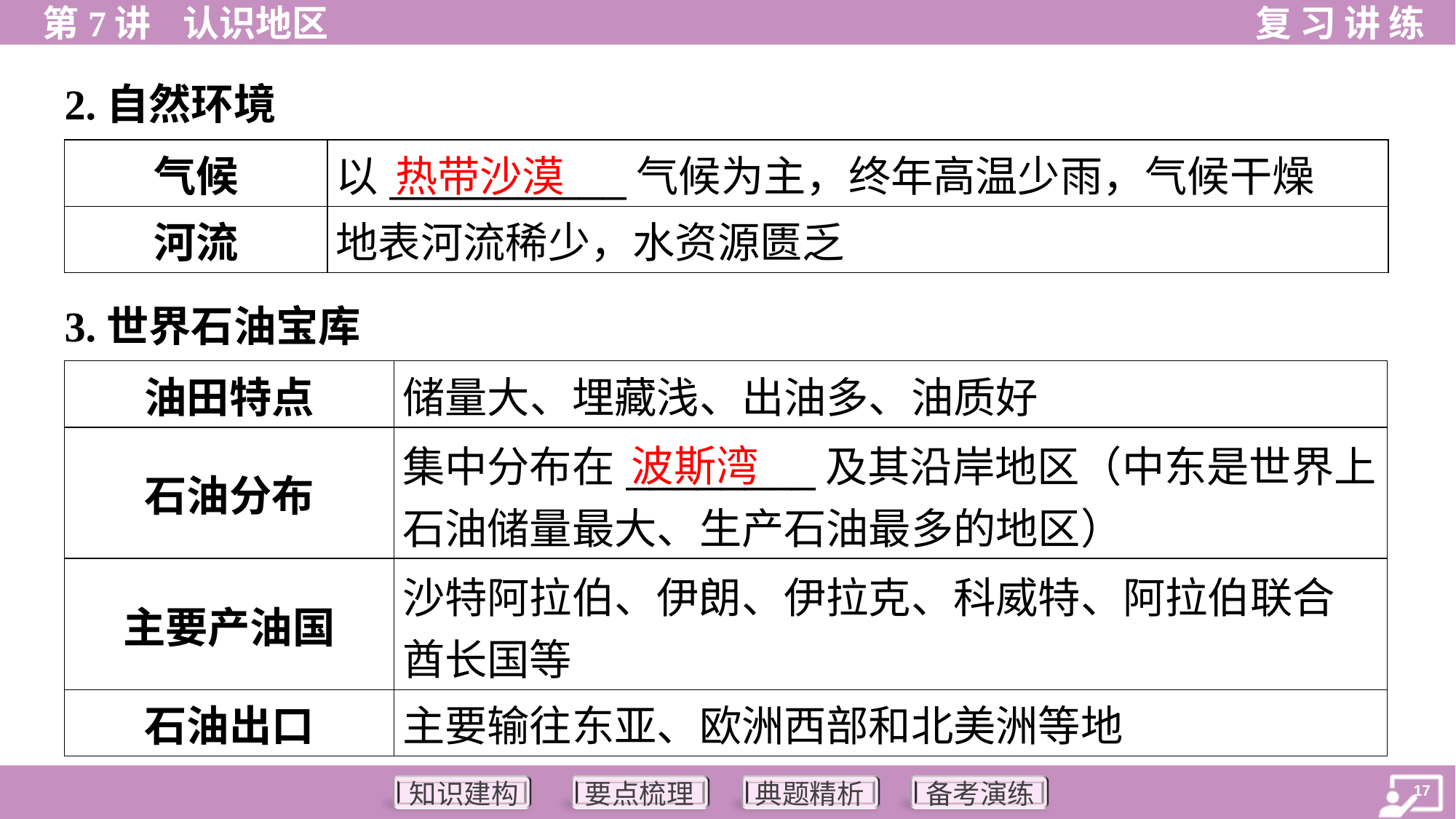

2.自然环境
热带沙漠
| 气候 | 以\_\_\_\_\_\_\_\_\_\_气候为主，终年高温少雨，气候干燥 |
| --- | --- |
| 河流 | 地表河流稀少，水资源匮乏 |
3.世界石油宝库
| 油田特点 | 储量大、埋藏浅、出油多、油质好 |
| --- | --- |
| 石油分布 | 集中分布在\_\_\_\_\_\_\_\_及其沿岸地区（中东是世界上 石油储量最大、生产石油最多的地区） |
| 主要产油国 | 沙特阿拉伯、伊朗、伊拉克、科威特、阿拉伯联合 酋长国等 |
| 石油出口 | 主要输往东亚、欧洲西部和北美洲等地 |
波斯湾